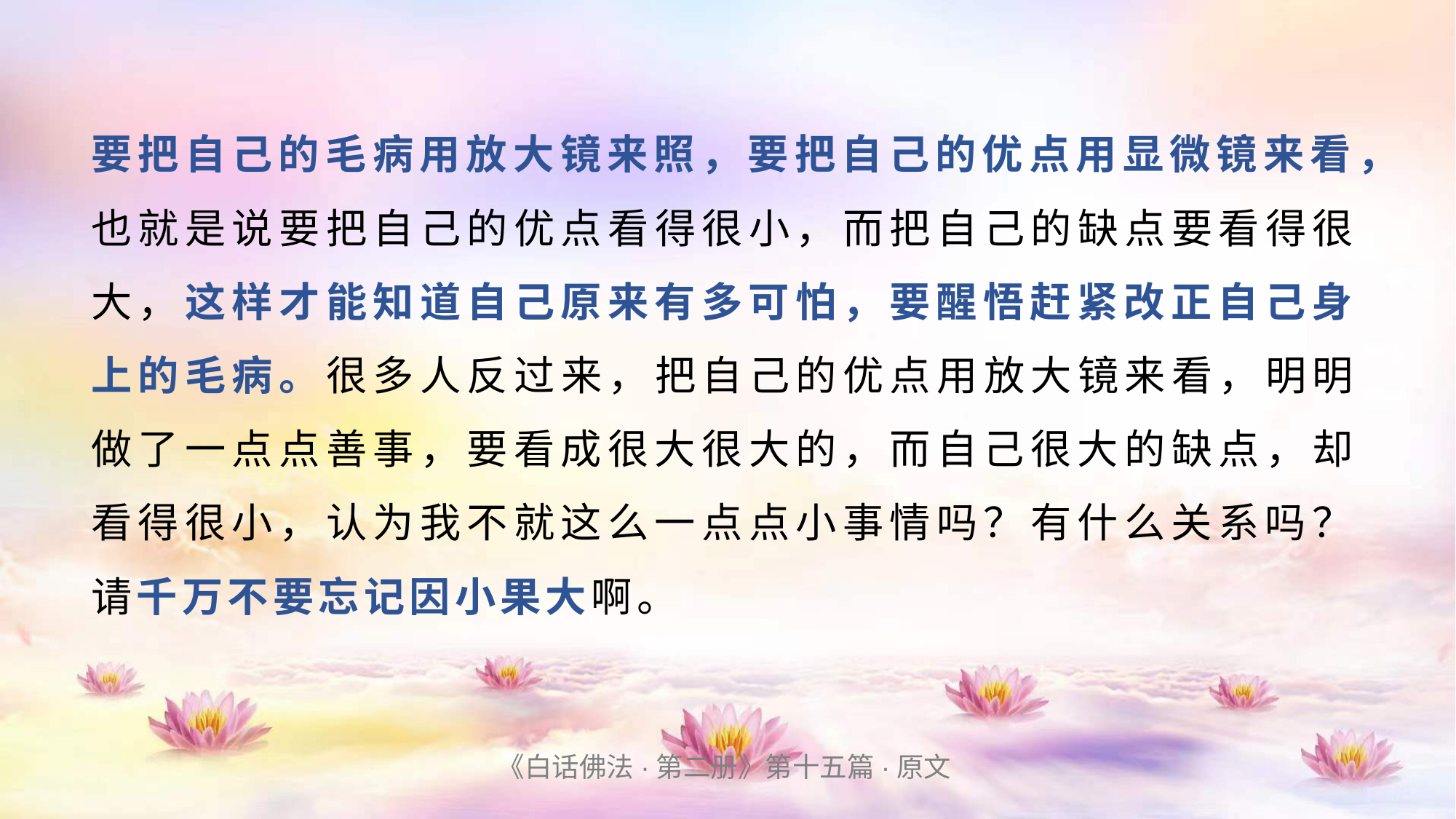

# 要把自己的毛病用放大镜来照，要把自己的优点用显微镜来看，也就是说要把自己的优点看得很小，而把自己的缺点要看得很大，这样才能知道自己原来有多可怕，要醒悟赶紧改正自己身上的毛病。很多人反过来，把自己的优点用放大镜来看，明明做了一点点善事，要看成很大很大的，而自己很大的缺点，却看得很小，认为我不就这么一点点小事情吗？有什么关系吗？请千万不要忘记因小果大啊。
《白话佛法·第二册》第十五篇·原文